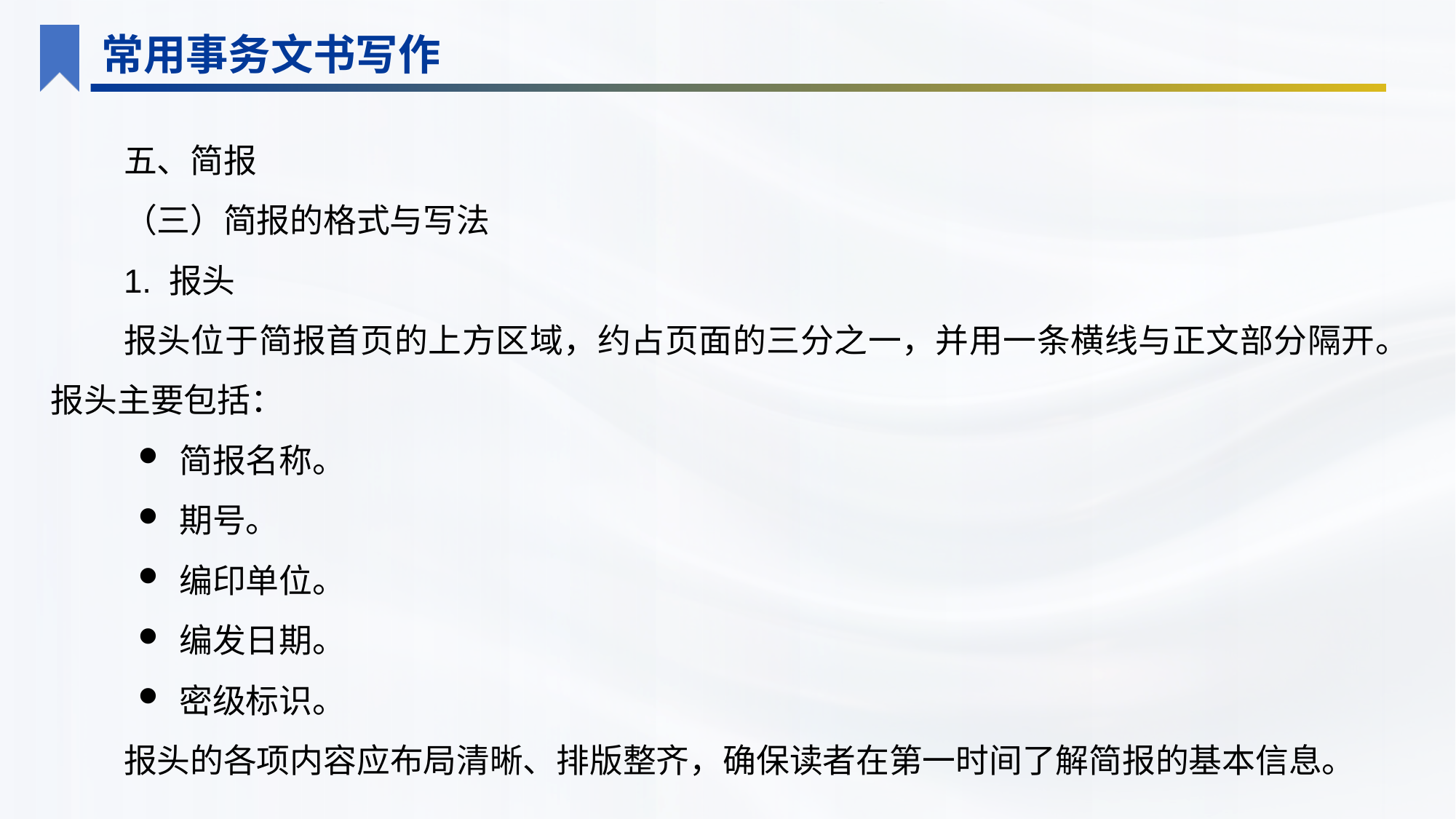

常用事务文书写作
五、简报
（三）简报的格式与写法
1. 报头
报头位于简报首页的上方区域，约占页面的三分之一，并用一条横线与正文部分隔开。报头主要包括：
简报名称。
期号。
编印单位。
编发日期。
密级标识。
报头的各项内容应布局清晰、排版整齐，确保读者在第一时间了解简报的基本信息。